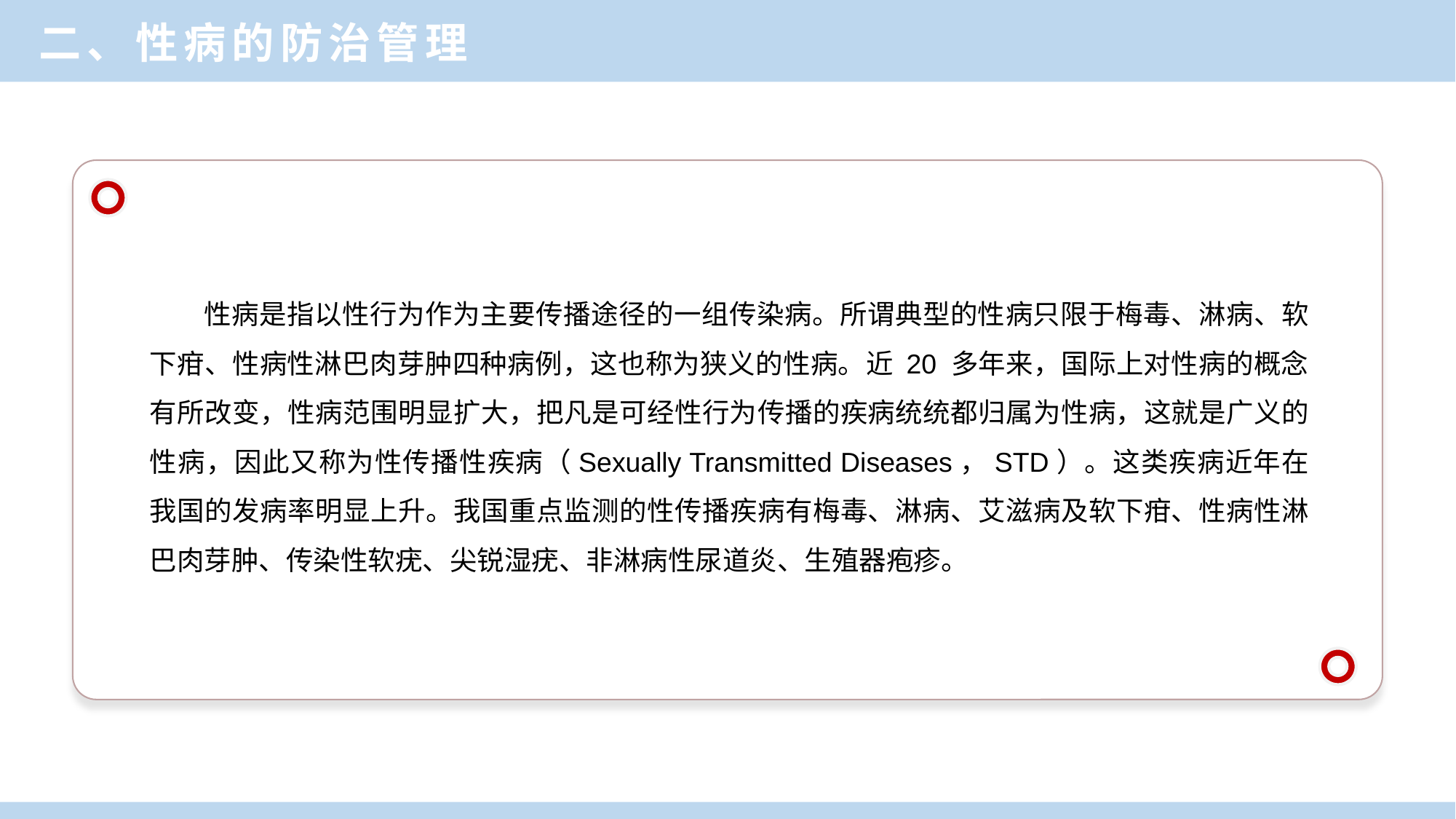

二、性病的防治管理

性病是指以性行为作为主要传播途径的一组传染病。所谓典型的性病只限于梅毒、淋病、软下疳、性病性淋巴肉芽肿四种病例，这也称为狭义的性病。近 20 多年来，国际上对性病的概念有所改变，性病范围明显扩大，把凡是可经性行为传播的疾病统统都归属为性病，这就是广义的性病，因此又称为性传播性疾病（Sexually Transmitted Diseases，STD）。这类疾病近年在我国的发病率明显上升。我国重点监测的性传播疾病有梅毒、淋病、艾滋病及软下疳、性病性淋巴肉芽肿、传染性软疣、尖锐湿疣、非淋病性尿道炎、生殖器疱疹。